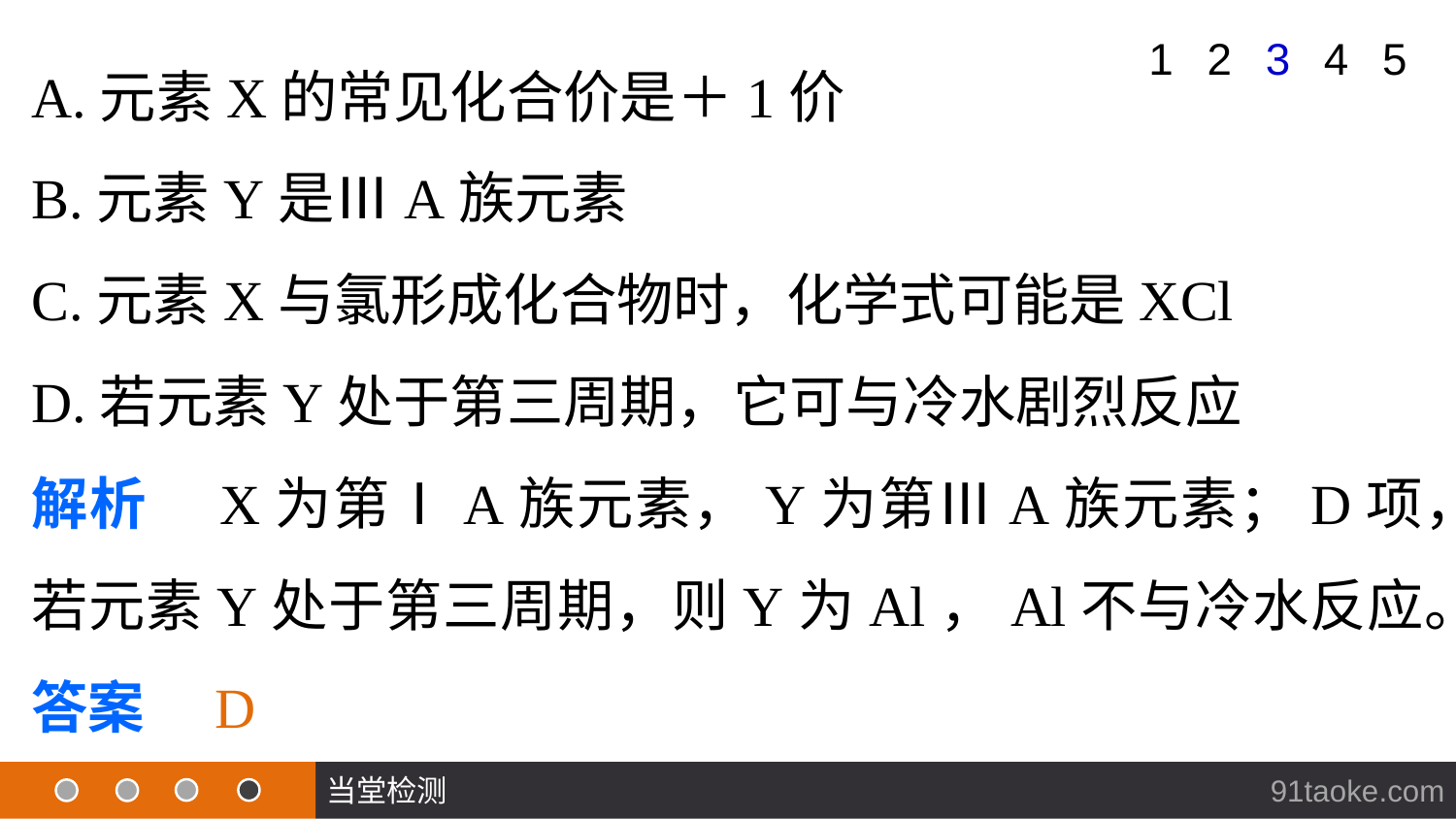

A.元素X的常见化合价是＋1价
B.元素Y是ⅢA族元素
C.元素X与氯形成化合物时，化学式可能是XCl
D.若元素Y处于第三周期，它可与冷水剧烈反应
解析　X为第ⅠA族元素，Y为第ⅢA族元素；D项，若元素Y处于第三周期，则Y为Al，Al不与冷水反应。
答案　D
1
2
3
4
5